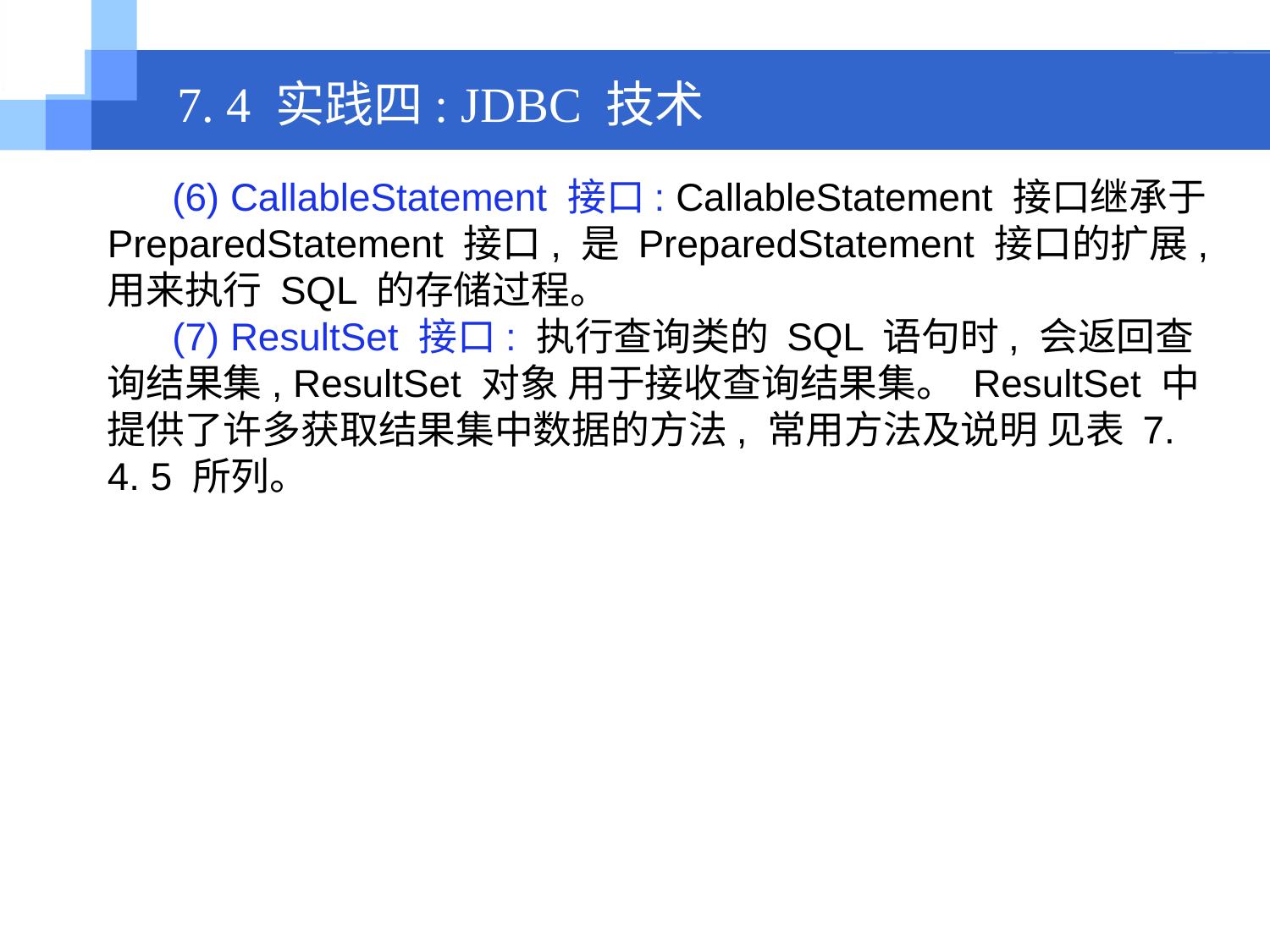

7. 4 实践四: JDBC 技术
      (6) CallableStatement 接口: CallableStatement 接口继承于 PreparedStatement 接口, 是 PreparedStatement 接口的扩展, 用来执行 SQL 的存储过程。
      (7) ResultSet 接口: 执行查询类的 SQL 语句时, 会返回查询结果集, ResultSet 对象 用于接收查询结果集。 ResultSet 中提供了许多获取结果集中数据的方法, 常用方法及说明 见表 7. 4. 5 所列。